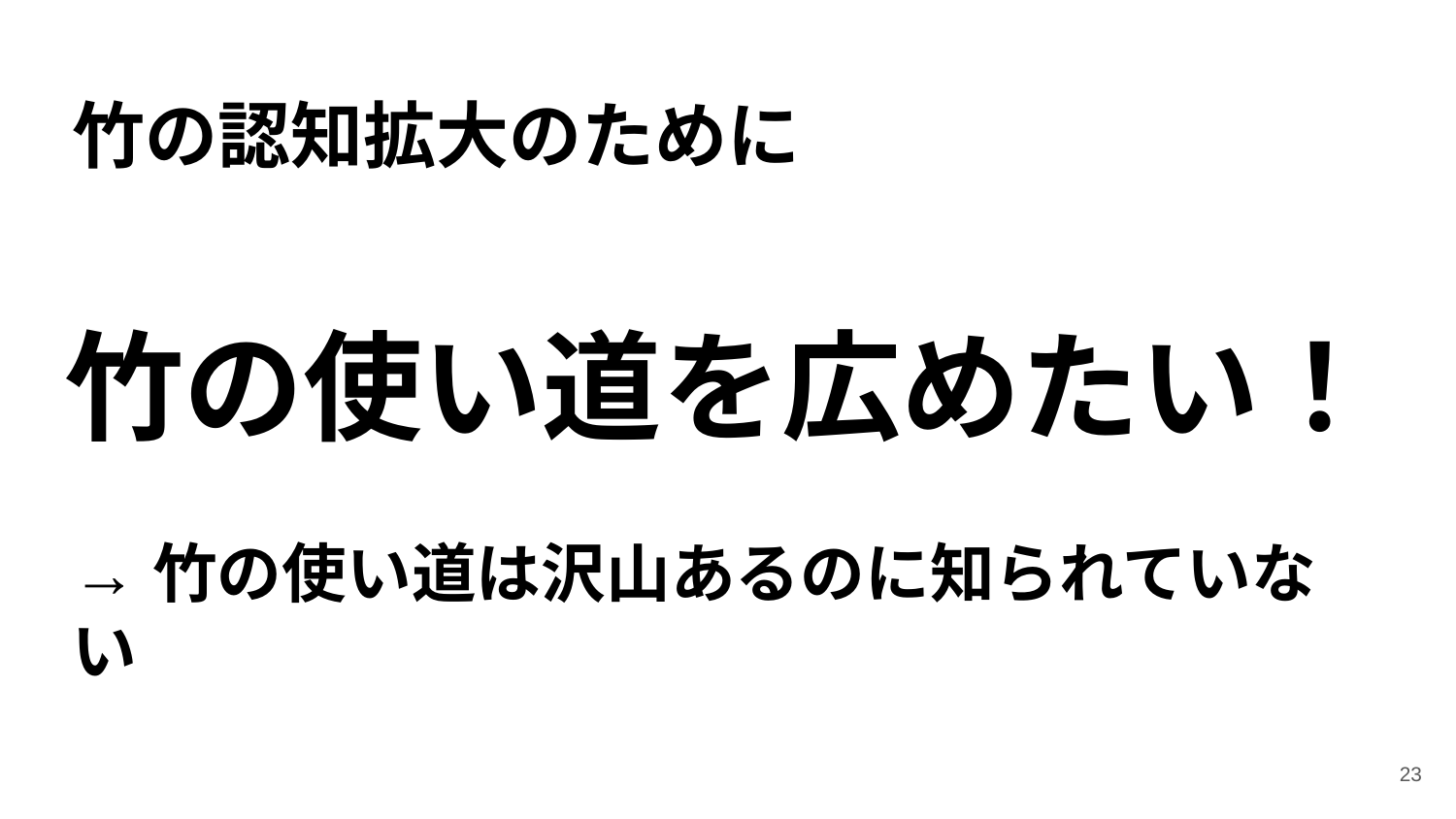

竹の認知拡大のために
# 竹の使い道を広めたい！
​​→竹の使い道は沢山あるのに知られていない
23